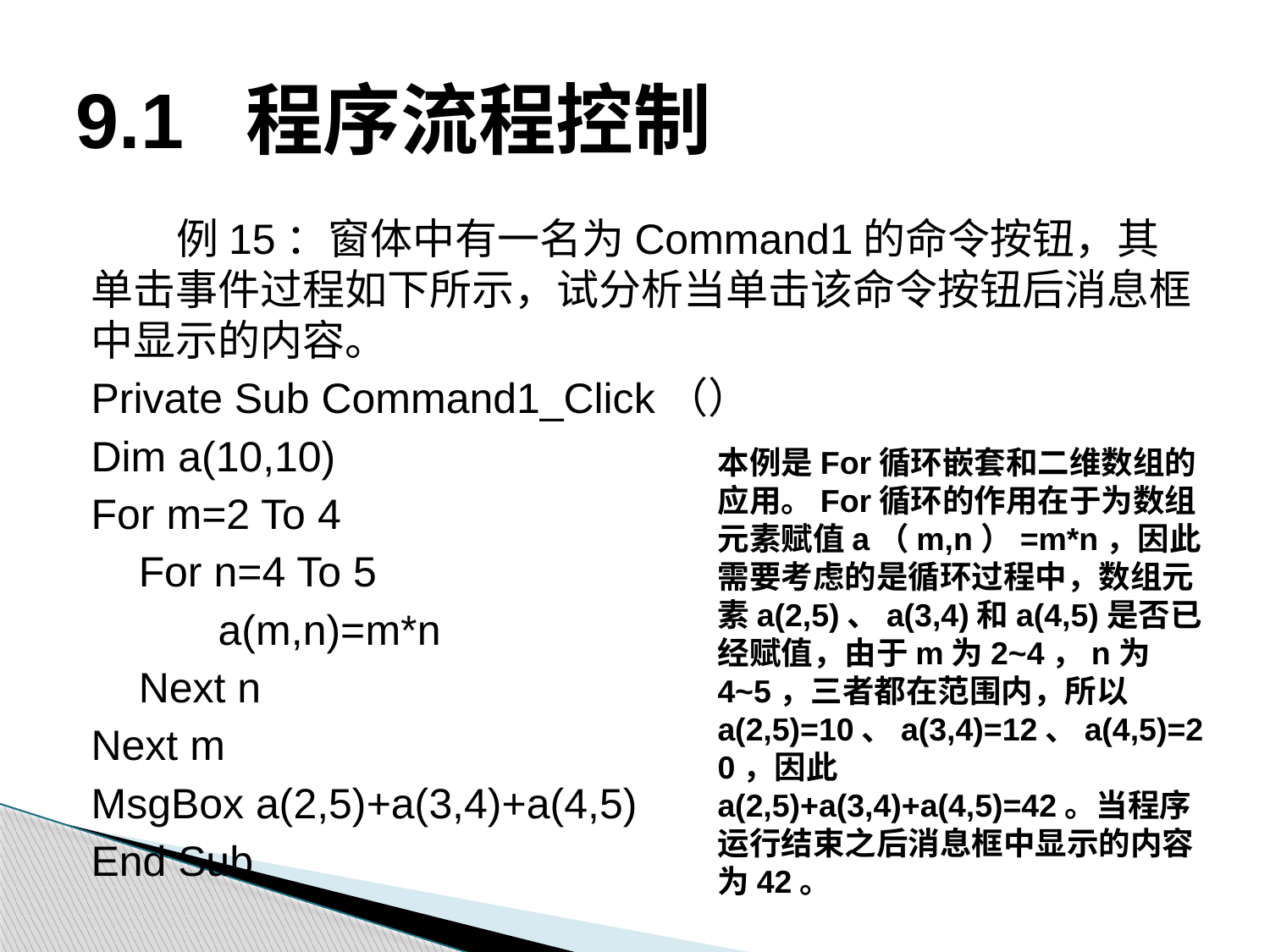

# 9.1  程序流程控制
例15：窗体中有一名为Command1的命令按钮，其单击事件过程如下所示，试分析当单击该命令按钮后消息框中显示的内容。
Private Sub Command1_Click（）
Dim a(10,10)
For m=2 To 4
    For n=4 To 5
	a(m,n)=m*n
    Next n
Next m
MsgBox a(2,5)+a(3,4)+a(4,5)
End Sub
本例是For循环嵌套和二维数组的应用。For循环的作用在于为数组元素赋值a（m,n）=m*n，因此需要考虑的是循环过程中，数组元素a(2,5)、a(3,4)和a(4,5)是否已经赋值，由于m为2~4，n为4~5，三者都在范围内，所以a(2,5)=10、a(3,4)=12、a(4,5)=20，因此a(2,5)+a(3,4)+a(4,5)=42。当程序运行结束之后消息框中显示的内容为42。